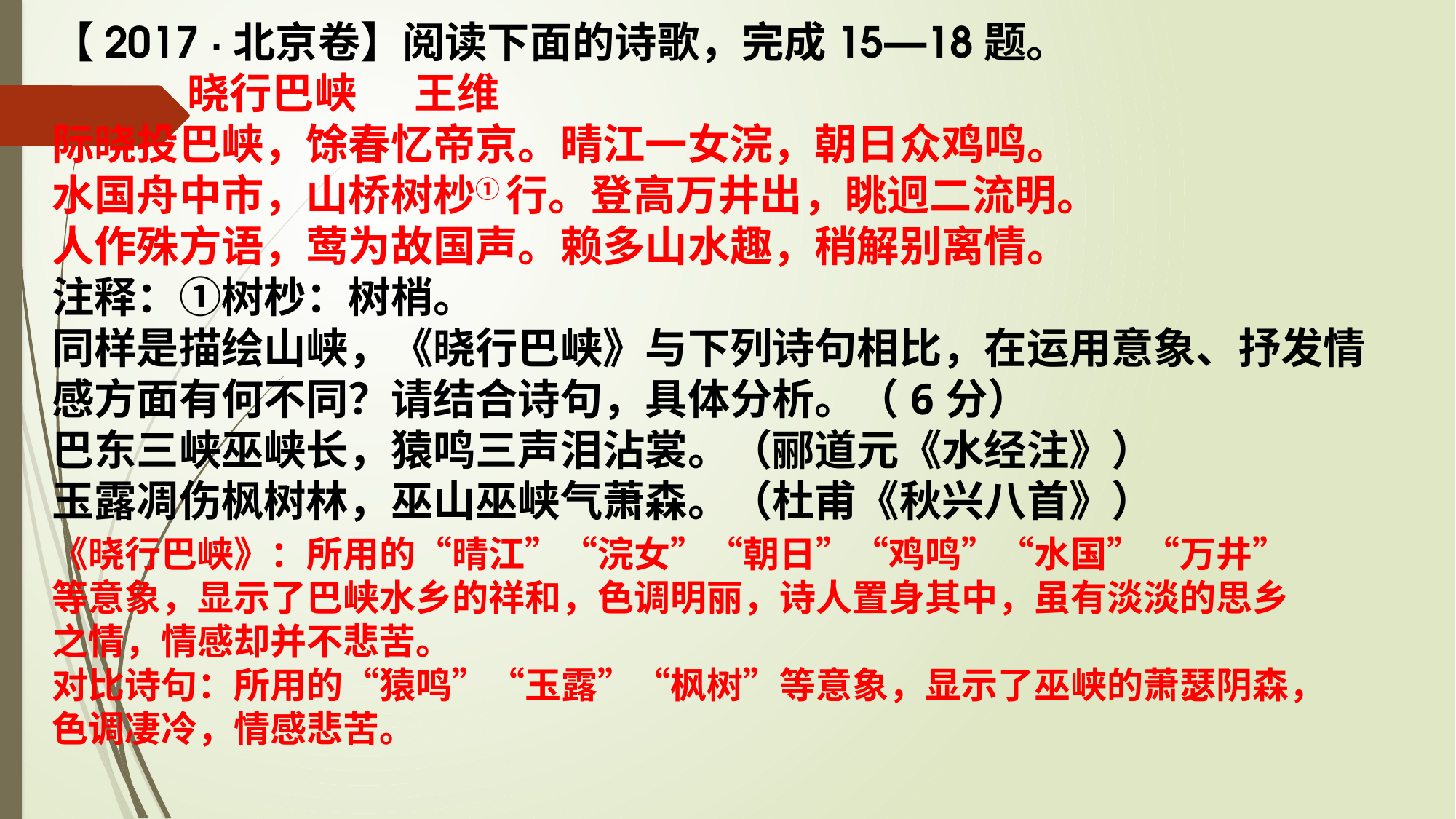

【2017 ·北京卷】阅读下面的诗歌，完成15—18题。
             晓行巴峡      王维
际晓投巴峡，馀春忆帝京。晴江一女浣，朝日众鸡鸣。
水国舟中市，山桥树杪① 行。登高万井出，眺迥二流明。
人作殊方语，莺为故国声。赖多山水趣，稍解别离情。
注释：①树杪：树梢。
同样是描绘山峡，《晓行巴峡》与下列诗句相比，在运用意象、抒发情感方面有何不同？请结合诗句，具体分析。（6分）
巴东三峡巫峡长，猿鸣三声泪沾裳。（郦道元《水经注》）
玉露凋伤枫树林，巫山巫峡气萧森。（杜甫《秋兴八首》）
《晓行巴峡》：所用的“晴江”“浣女”“朝日”“鸡鸣”“水国”“万井”等意象，显示了巴峡水乡的祥和，色调明丽，诗人置身其中，虽有淡淡的思乡之情，情感却并不悲苦。
对比诗句：所用的“猿鸣”“玉露”“枫树”等意象，显示了巫峡的萧瑟阴森，色调凄冷，情感悲苦。